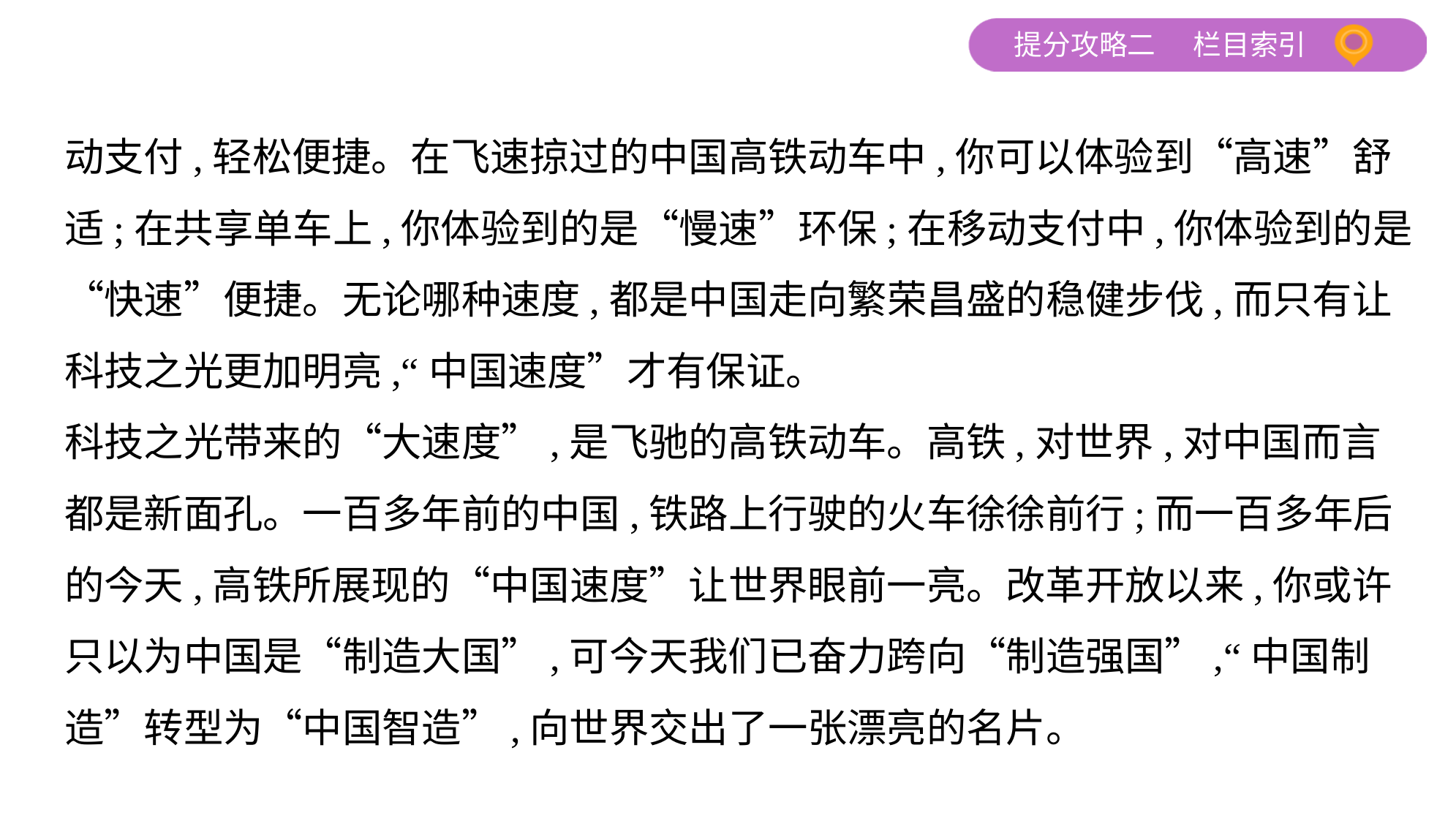

动支付,轻松便捷。在飞速掠过的中国高铁动车中,你可以体验到“高速”舒
适;在共享单车上,你体验到的是“慢速”环保;在移动支付中,你体验到的是
“快速”便捷。无论哪种速度,都是中国走向繁荣昌盛的稳健步伐,而只有让
科技之光更加明亮,“中国速度”才有保证。
科技之光带来的“大速度”,是飞驰的高铁动车。高铁,对世界,对中国而言
都是新面孔。一百多年前的中国,铁路上行驶的火车徐徐前行;而一百多年后
的今天,高铁所展现的“中国速度”让世界眼前一亮。改革开放以来,你或许
只以为中国是“制造大国”,可今天我们已奋力跨向“制造强国”,“中国制
造”转型为“中国智造”,向世界交出了一张漂亮的名片。